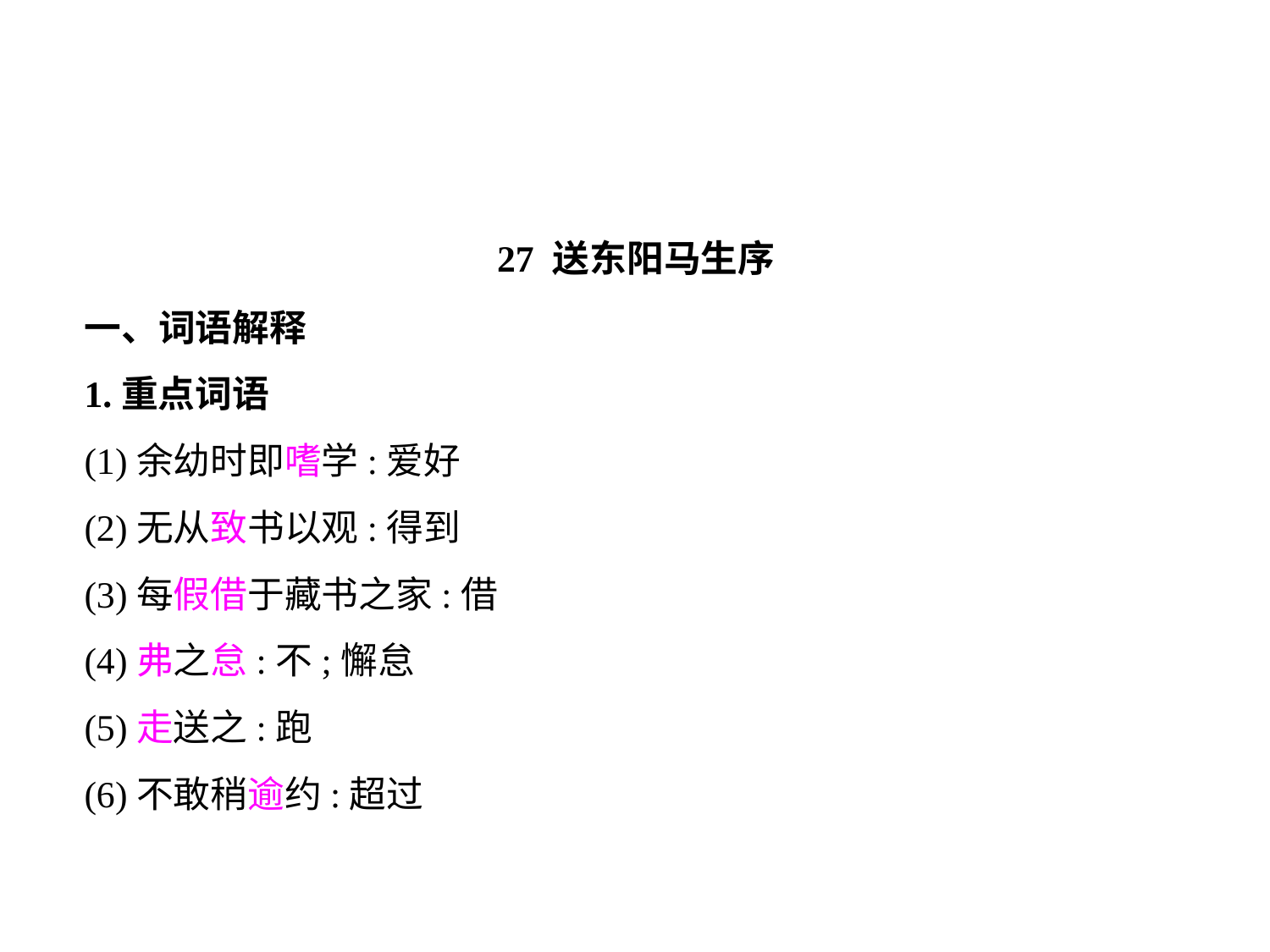

27 送东阳马生序
一、词语解释
1.重点词语
(1)余幼时即嗜学:爱好
(2)无从致书以观:得到
(3)每假借于藏书之家:借
(4)弗之怠:不;懈怠
(5)走送之:跑
(6)不敢稍逾约:超过